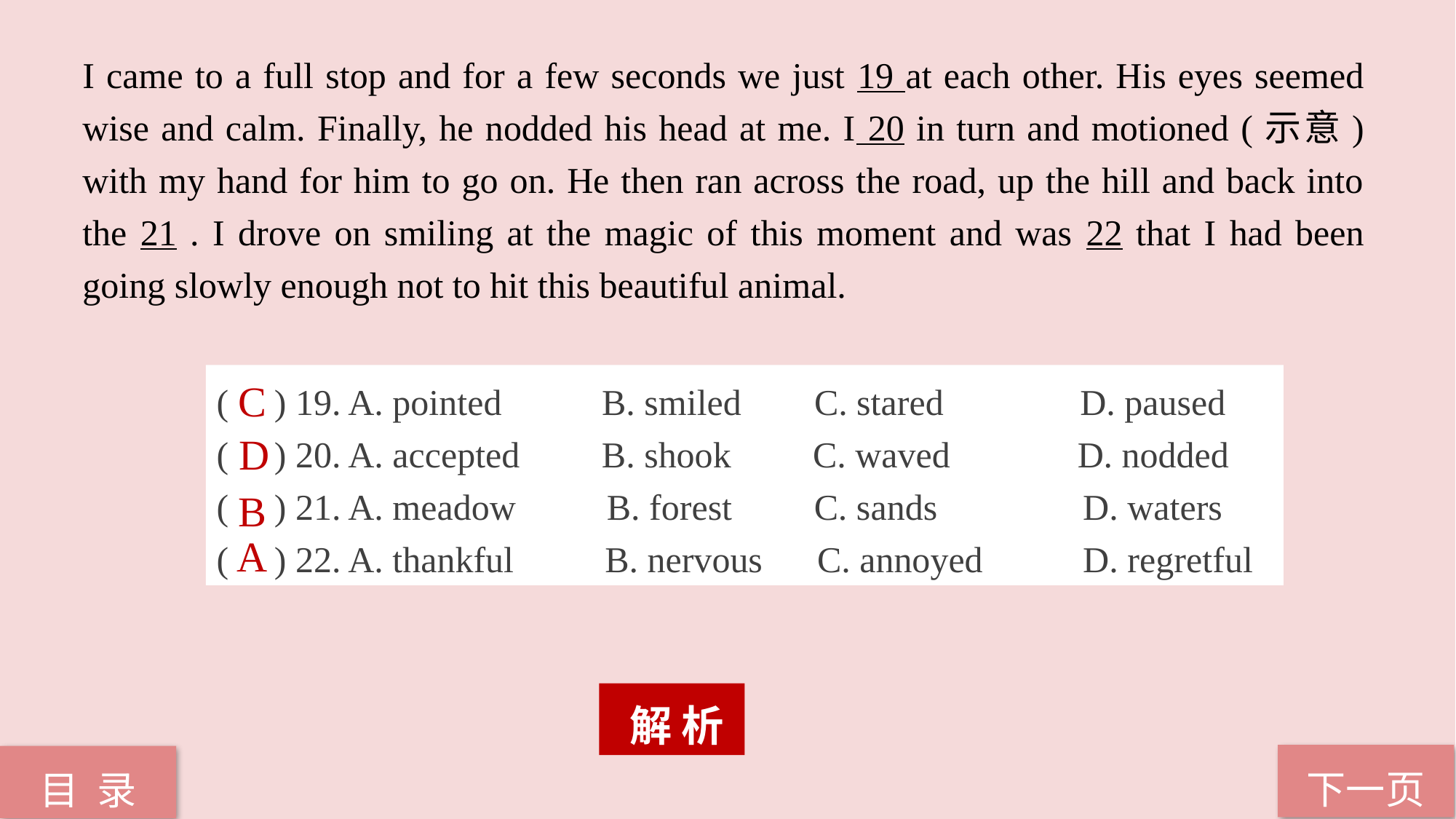

I came to a full stop and for a few seconds we just 19 at each other. His eyes seemed wise and calm. Finally, he nodded his head at me. I 20 in turn and motioned (示意) with my hand for him to go on. He then ran across the road, up the hill and back into the 21 . I drove on smiling at the magic of this moment and was 22 that I had been going slowly enough not to hit this beautiful animal.
(     ) 19. A. pointed           B. smiled        C. stared               D. paused
(     ) 20. A. accepted         B. shook         C. waved              D. nodded
(     ) 21. A. meadow          B. forest         C. sands                D. waters
(     ) 22. A. thankful          B. nervous      C. annoyed           D. regretful
C
D
B
A
 解 析